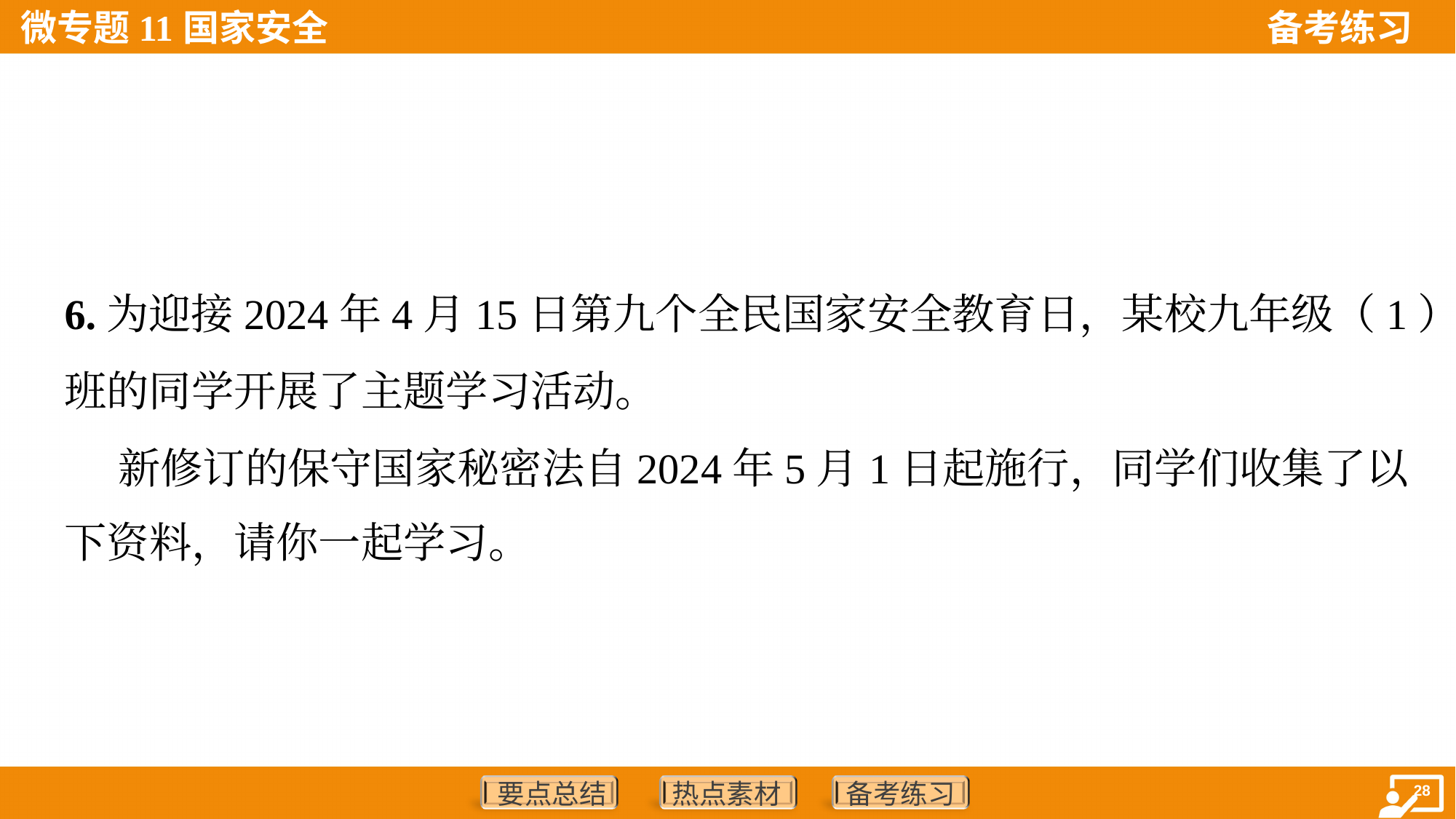

6.为迎接2024年4月15日第九个全民国家安全教育日，某校九年级（1）
班的同学开展了主题学习活动。
    新修订的保守国家秘密法自2024年5月1日起施行，同学们收集了以
下资料，请你一起学习。